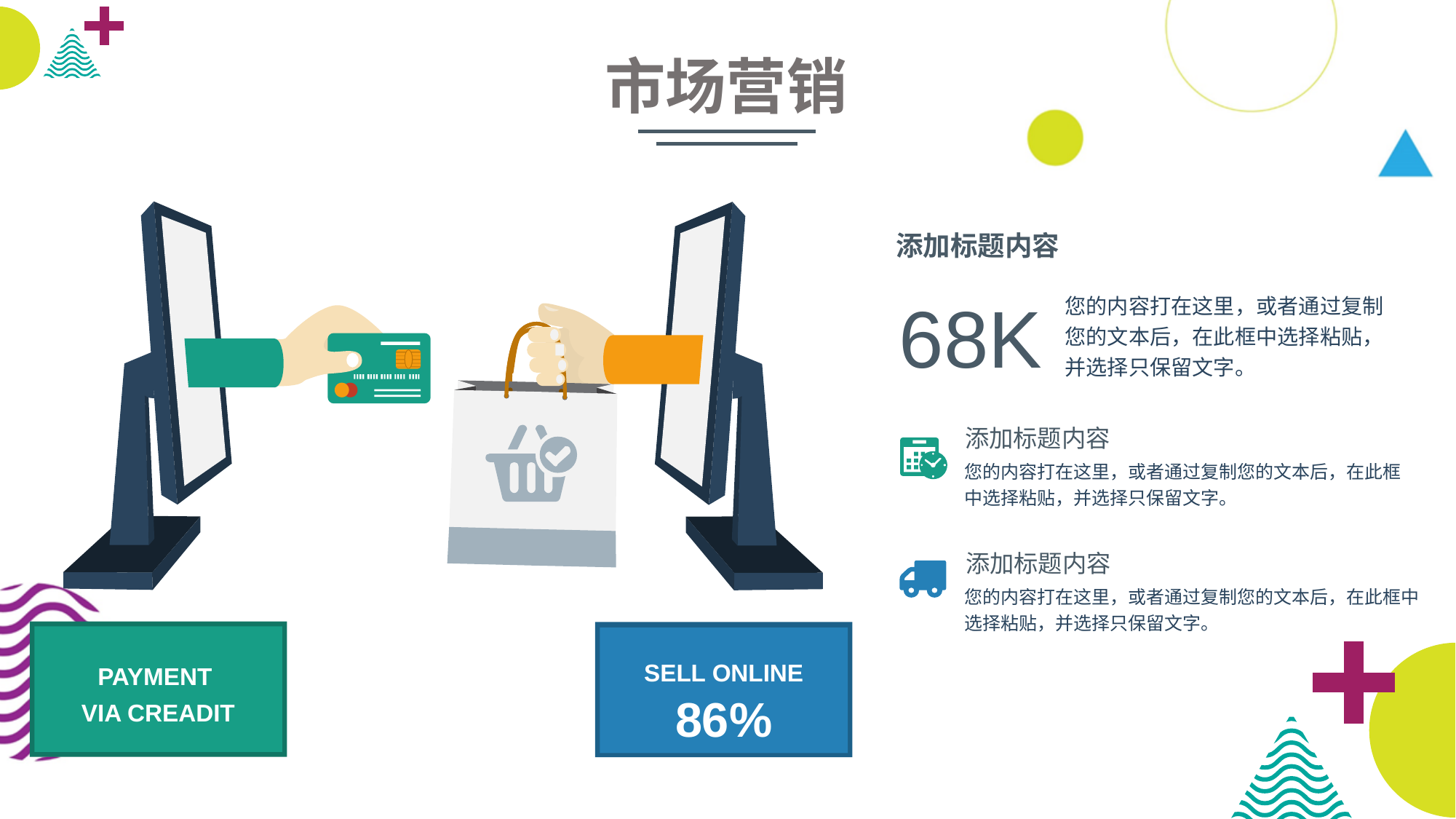

市场营销

添加标题内容
您的内容打在这里，或者通过复制您的文本后，在此框中选择粘贴，并选择只保留文字。
68K
添加标题内容

您的内容打在这里，或者通过复制您的文本后，在此框中选择粘贴，并选择只保留文字。
添加标题内容

您的内容打在这里，或者通过复制您的文本后，在此框中选择粘贴，并选择只保留文字。

PAYMENT
VIA CREADIT

SELL ONLINE
86%